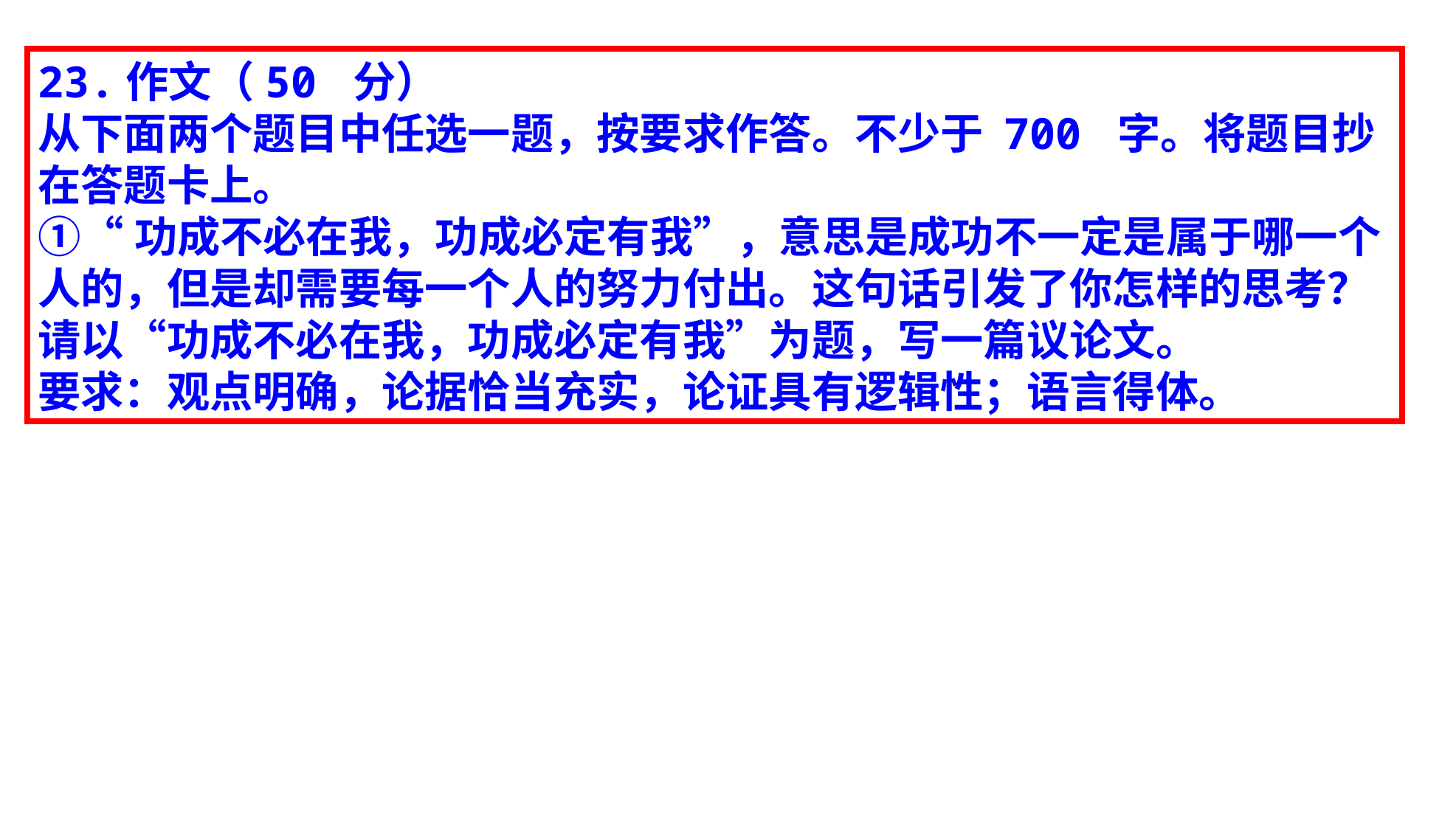

23.作文（50 分）
从下面两个题目中任选一题，按要求作答。不少于 700 字。将题目抄在答题卡上。
①“功成不必在我，功成必定有我”，意思是成功不一定是属于哪一个人的，但是却需要每一个人的努力付出。这句话引发了你怎样的思考？请以“功成不必在我，功成必定有我”为题，写一篇议论文。
要求：观点明确，论据恰当充实，论证具有逻辑性；语言得体。